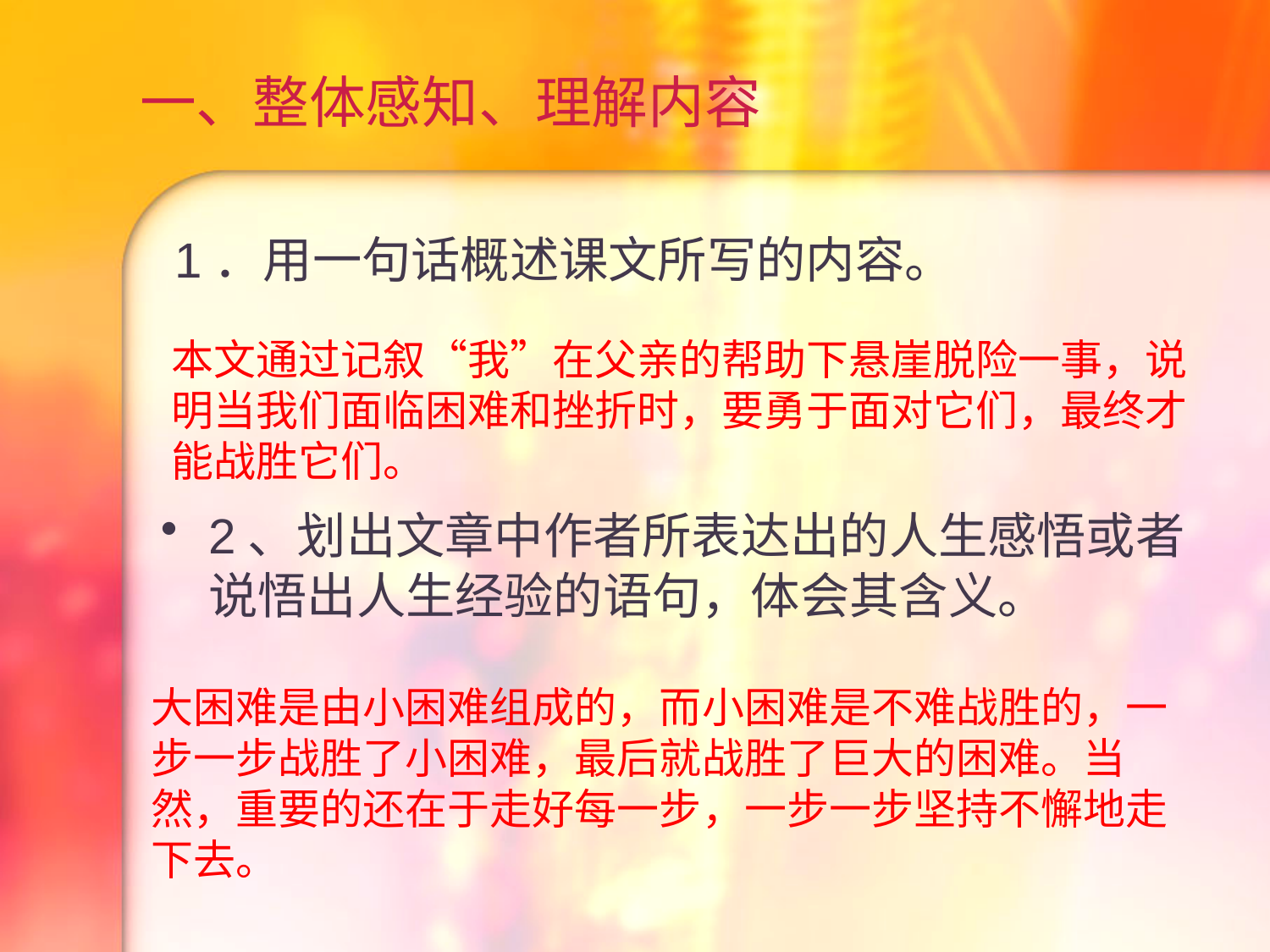

# 一、整体感知、理解内容
 1．用一句话概述课文所写的内容。

2、划出文章中作者所表达出的人生感悟或者说悟出人生经验的语句，体会其含义。

本文通过记叙“我”在父亲的帮助下悬崖脱险一事，说明当我们面临困难和挫折时，要勇于面对它们，最终才能战胜它们。
大困难是由小困难组成的，而小困难是不难战胜的，一步一步战胜了小困难，最后就战胜了巨大的困难。当然，重要的还在于走好每一步，一步一步坚持不懈地走下去。